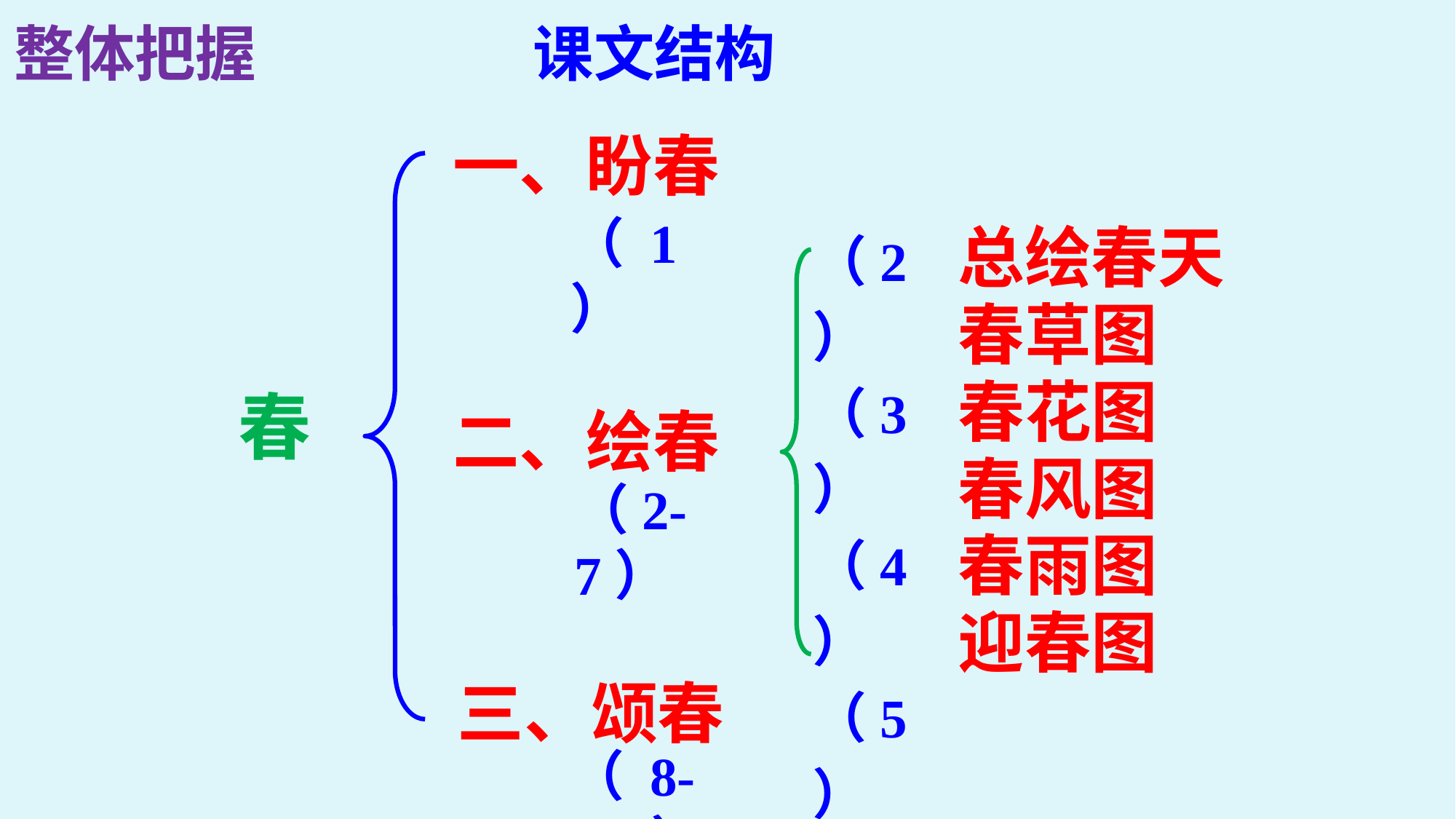

整体把握
课文结构
一、盼春

（ 1 ）
（2）
（3）（4）（5）（6）（7）
总绘春天
春草图
春花图
春风图
春雨图
迎春图

春
二、绘春

（2-7）
三、颂春
（ 8-10 ）